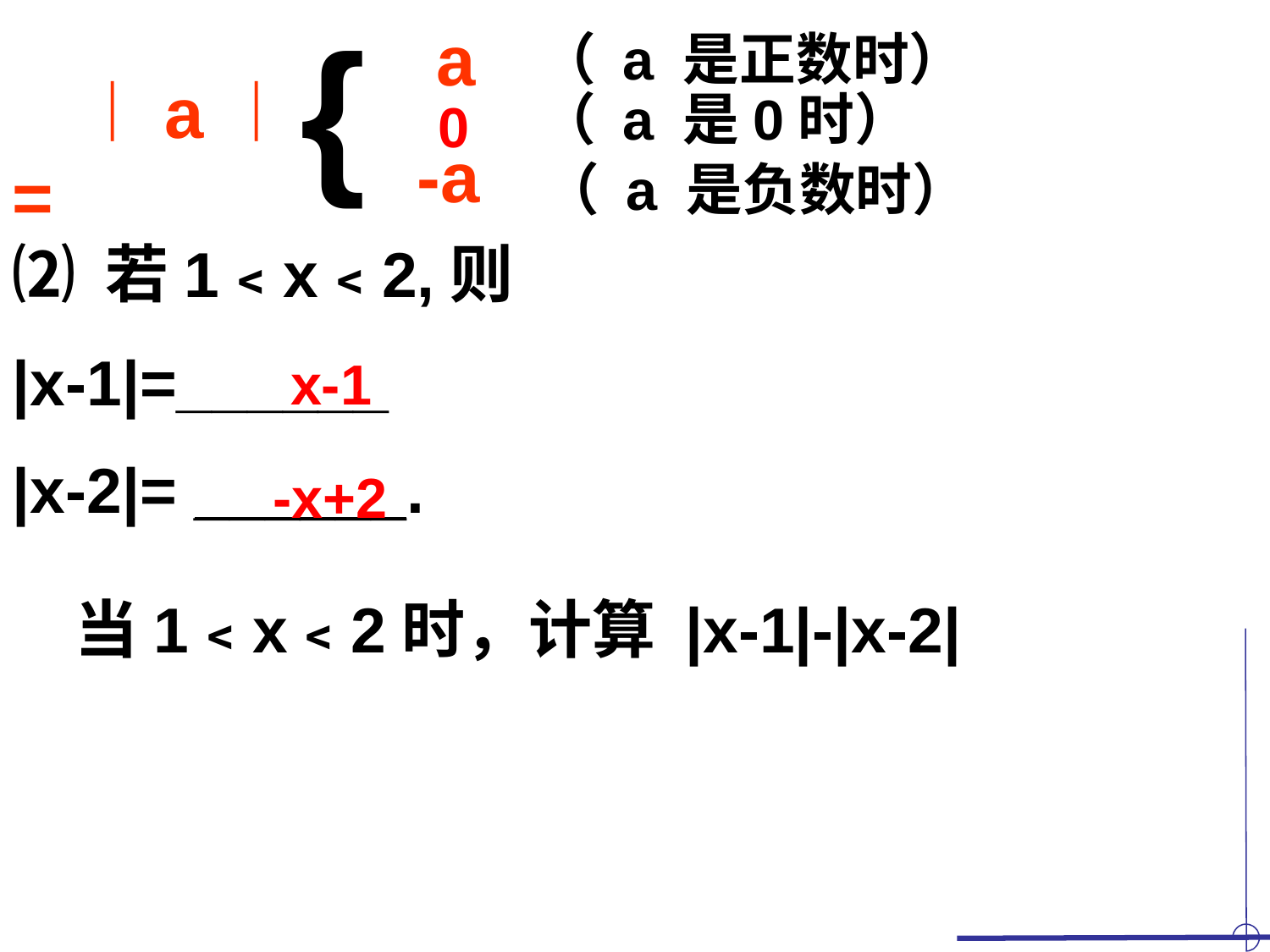

{
a
（ a 是正数时）
   ︱a︱=

（ a 是0时）
0
-a

（ a 是负数时）
⑵ 若1﹤x﹤2,则
|x-1|=______
|x-2|= ______.
x-1
-x+2
当1﹤x﹤2时，计算 |x-1|-|x-2|